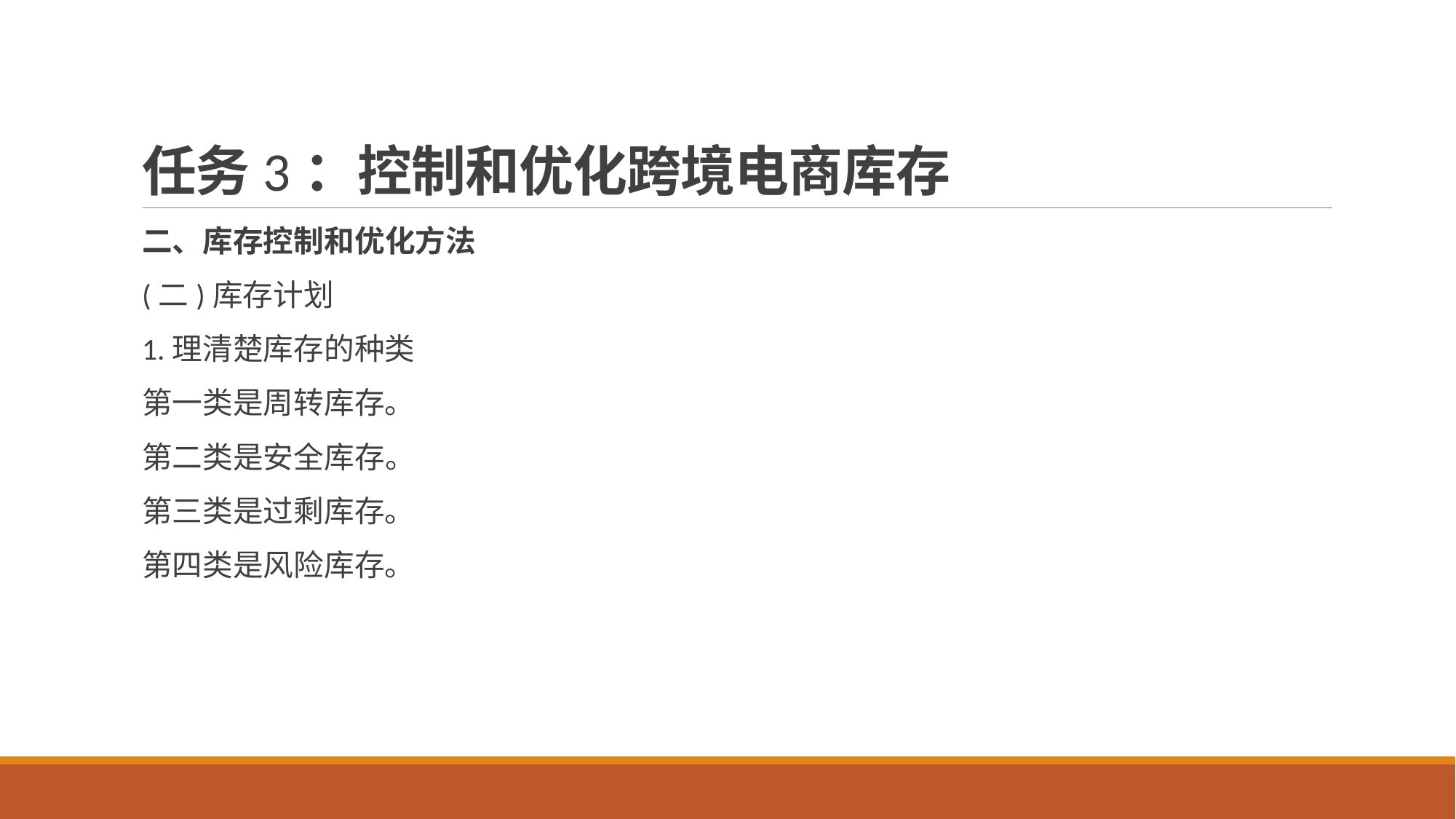

# 任务3：控制和优化跨境电商库存
二、库存控制和优化方法
(二)库存计划
1.理清楚库存的种类
第一类是周转库存。
第二类是安全库存。
第三类是过剩库存。
第四类是风险库存。